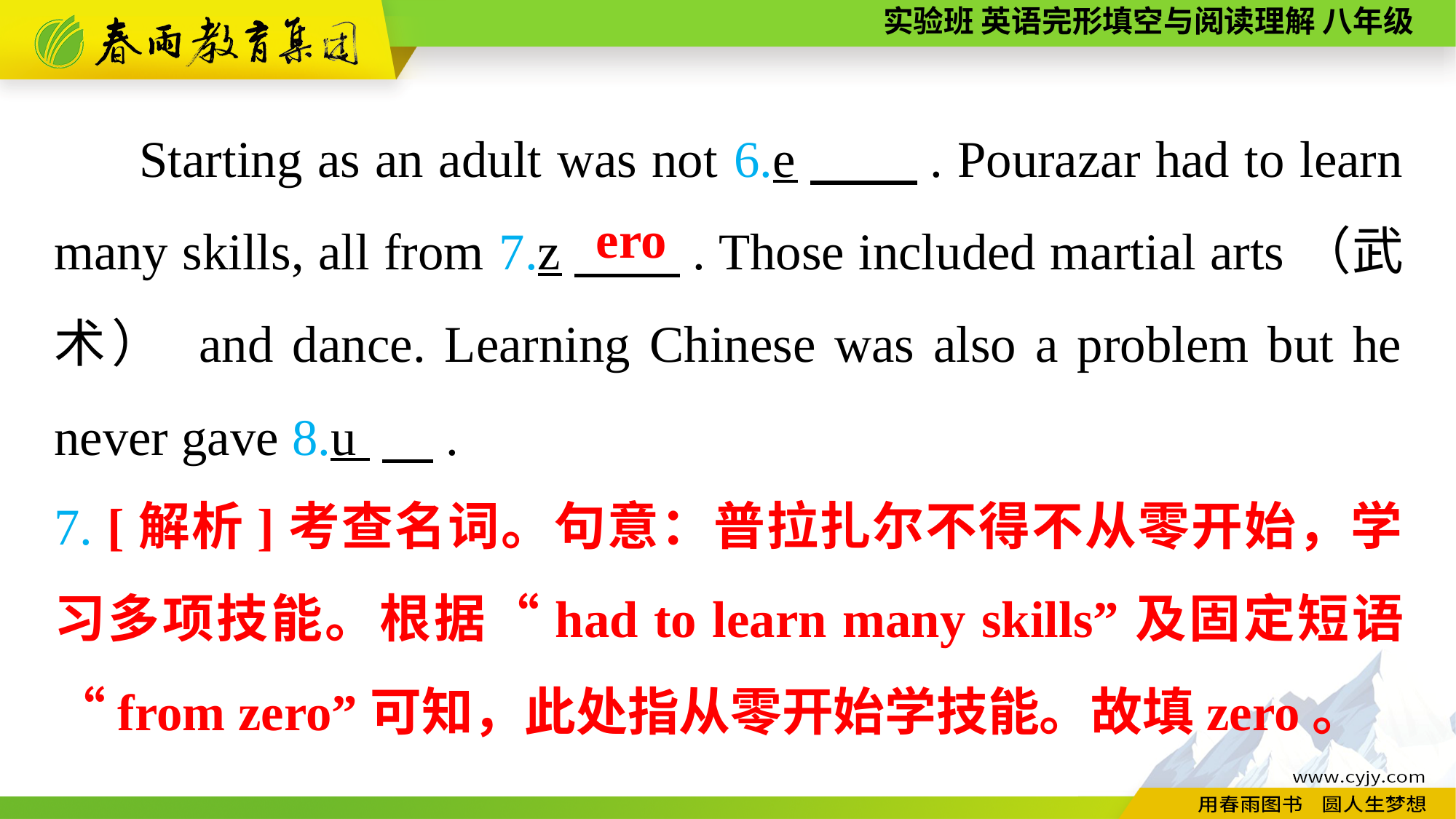

Starting as an adult was not 6.e　　. Pourazar had to learn many skills, all from 7.z　　. Those included martial arts（武术） and dance. Learning Chinese was also a problem but he never gave 8.u 　.
ero
7. [解析]考查名词。句意：普拉扎尔不得不从零开始，学习多项技能。根据“had to learn many skills”及固定短语“from zero”可知，此处指从零开始学技能。故填zero。